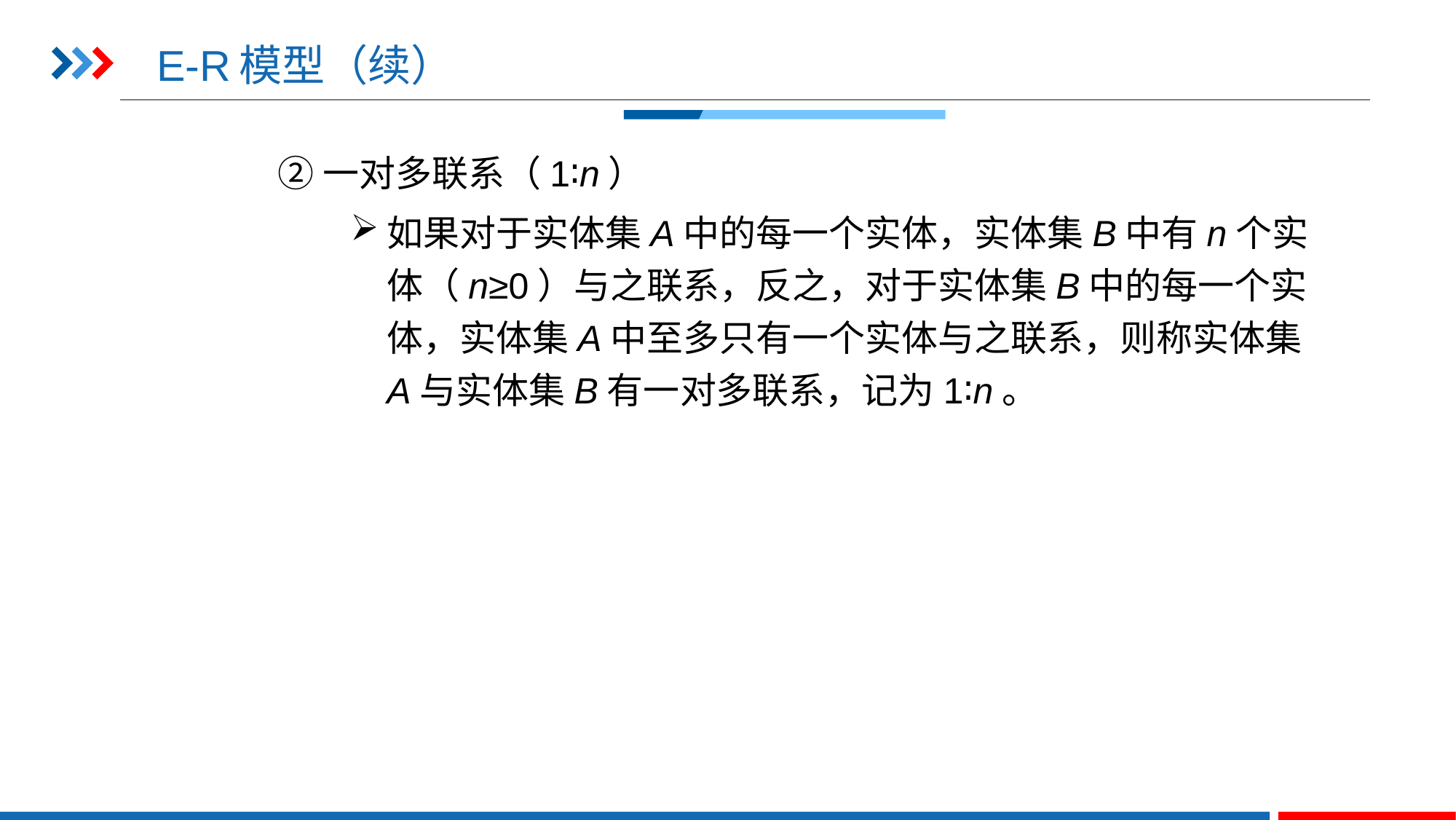

E-R模型（续）

②一对多联系（1∶n）
如果对于实体集A中的每一个实体，实体集B中有n个实体（n≥0）与之联系，反之，对于实体集B中的每一个实体，实体集A中至多只有一个实体与之联系，则称实体集A与实体集B有一对多联系，记为1∶n。